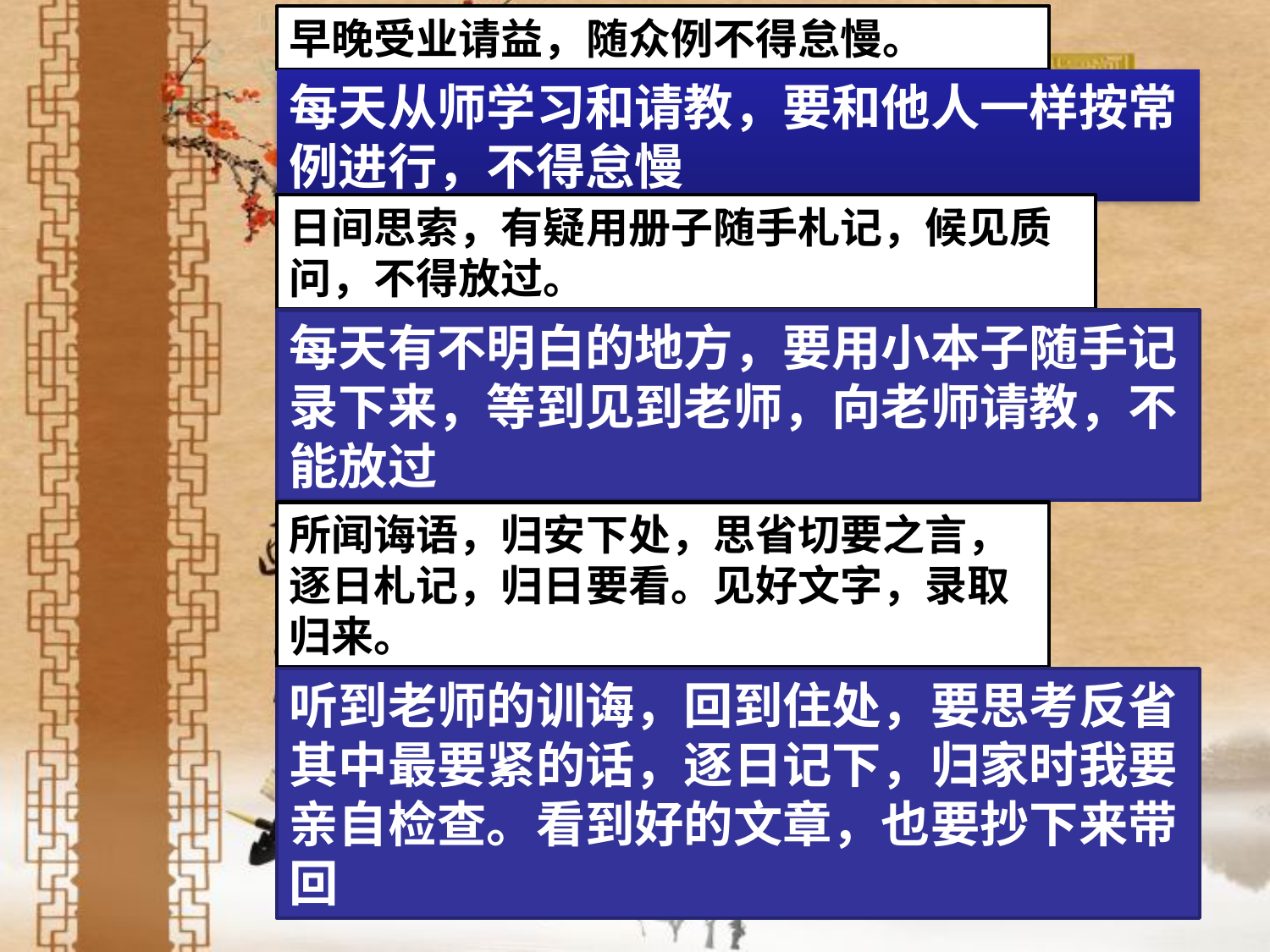

早晚受业请益，随众例不得怠慢。
每天从师学习和请教，要和他人一样按常例进行，不得怠慢
日间思索，有疑用册子随手札记，候见质问，不得放过。
每天有不明白的地方，要用小本子随手记录下来，等到见到老师，向老师请教，不能放过
所闻诲语，归安下处，思省切要之言，逐日札记，归日要看。见好文字，录取归来。
听到老师的训诲，回到住处，要思考反省其中最要紧的话，逐日记下，归家时我要亲自检查。看到好的文章，也要抄下来带回